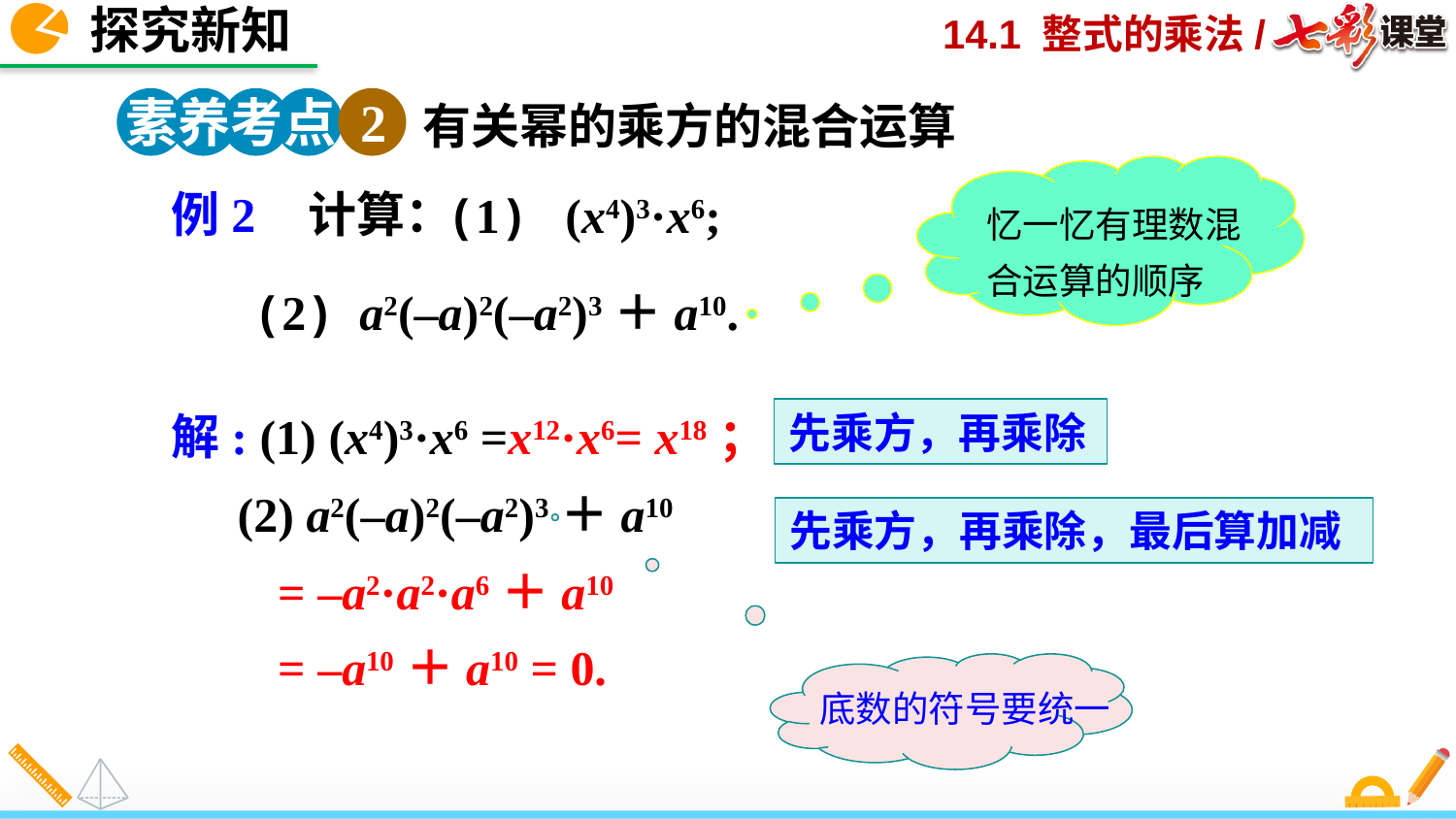

探究新知

素养考点 2

有关幂的乘方的混合运算

忆一忆有理数混合运算的顺序
例2  计算：
(1)   (x4)3·x6;
(2)  a2(–a)2(–a2)3＋a10.
解: (1) (x4)3·x6 =x12·x6= x18；
先乘方，再乘除
 (2) a2(–a)2(–a2)3＋a10
先乘方，再乘除，最后算加减
 = –a2·a2·a6＋a10
 = –a10＋a10 = 0.

底数的符号要统一